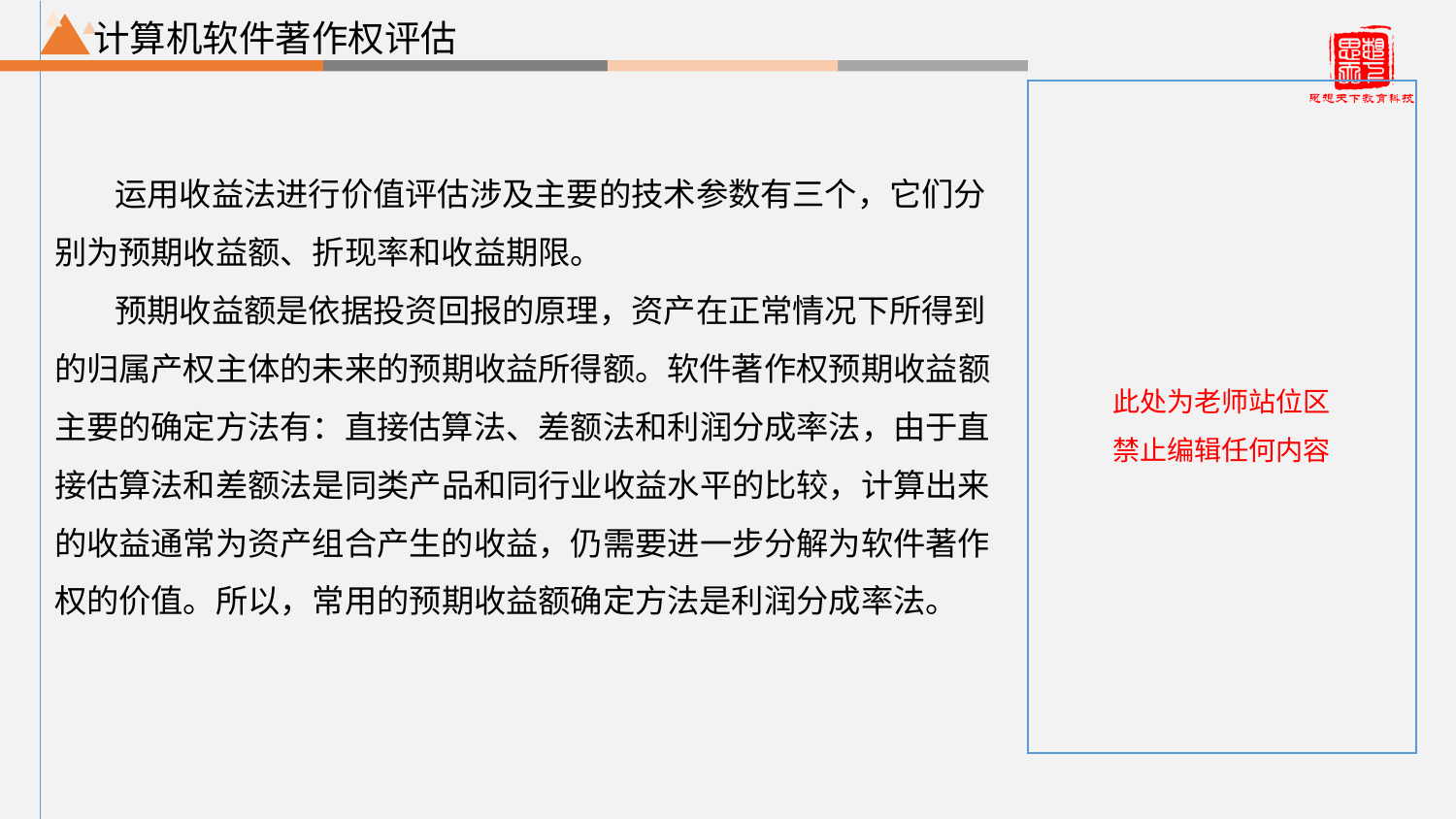

计算机软件著作权评估
运用收益法进行价值评估涉及主要的技术参数有三个，它们分别为预期收益额、折现率和收益期限。
预期收益额是依据投资回报的原理，资产在正常情况下所得到的归属产权主体的未来的预期收益所得额。软件著作权预期收益额主要的确定方法有：直接估算法、差额法和利润分成率法，由于直接估算法和差额法是同类产品和同行业收益水平的比较，计算出来的收益通常为资产组合产生的收益，仍需要进一步分解为软件著作权的价值。所以，常用的预期收益额确定方法是利润分成率法。
29